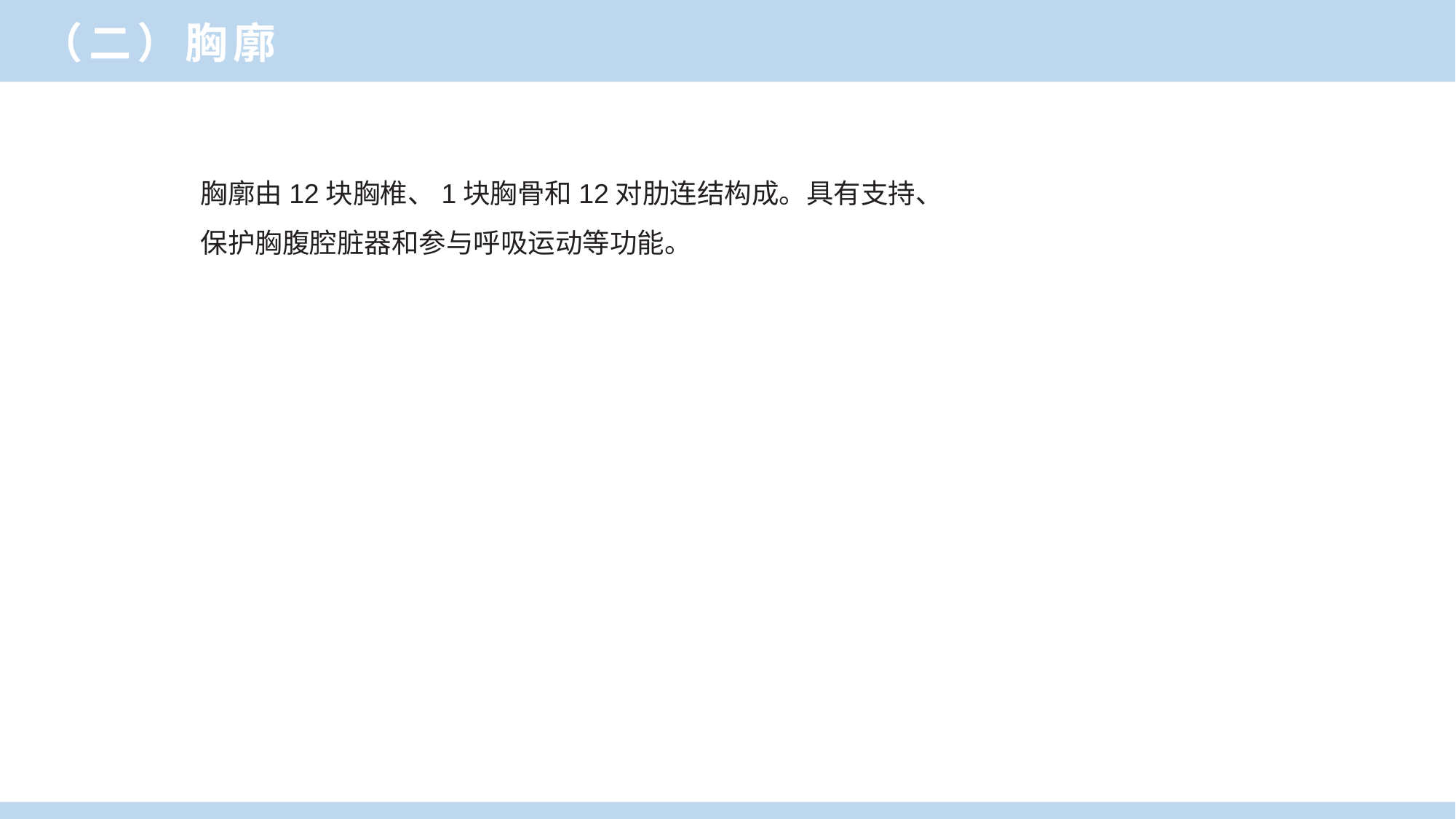

（二）胸廓

胸廓由12块胸椎、1块胸骨和12对肋连结构成。具有支持、保护胸腹腔脏器和参与呼吸运动等功能。